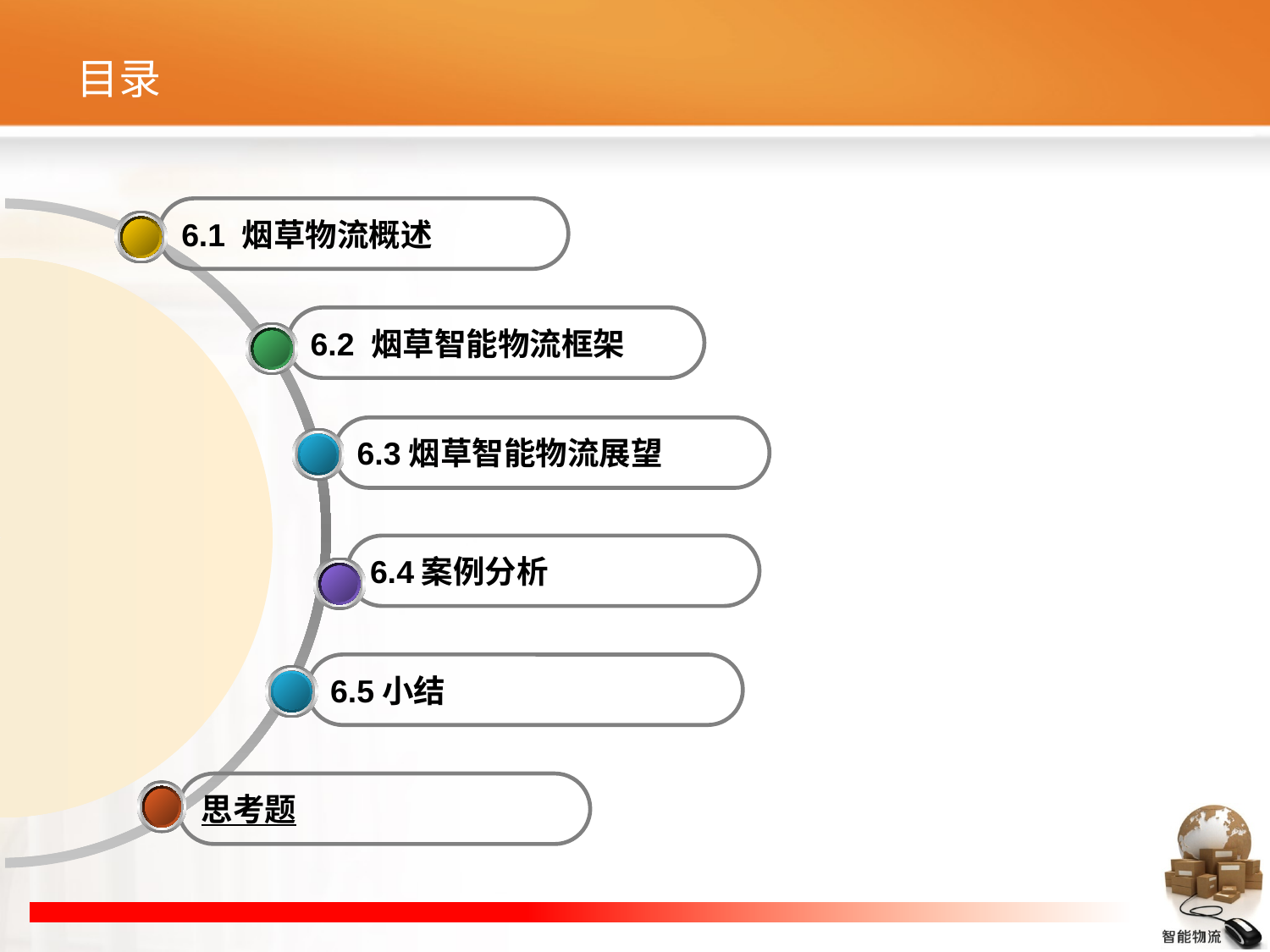

# 目录
6.1 烟草物流概述

6.2 烟草智能物流框架

6.3烟草智能物流展望

6.4案例分析

6.5小结

思考题